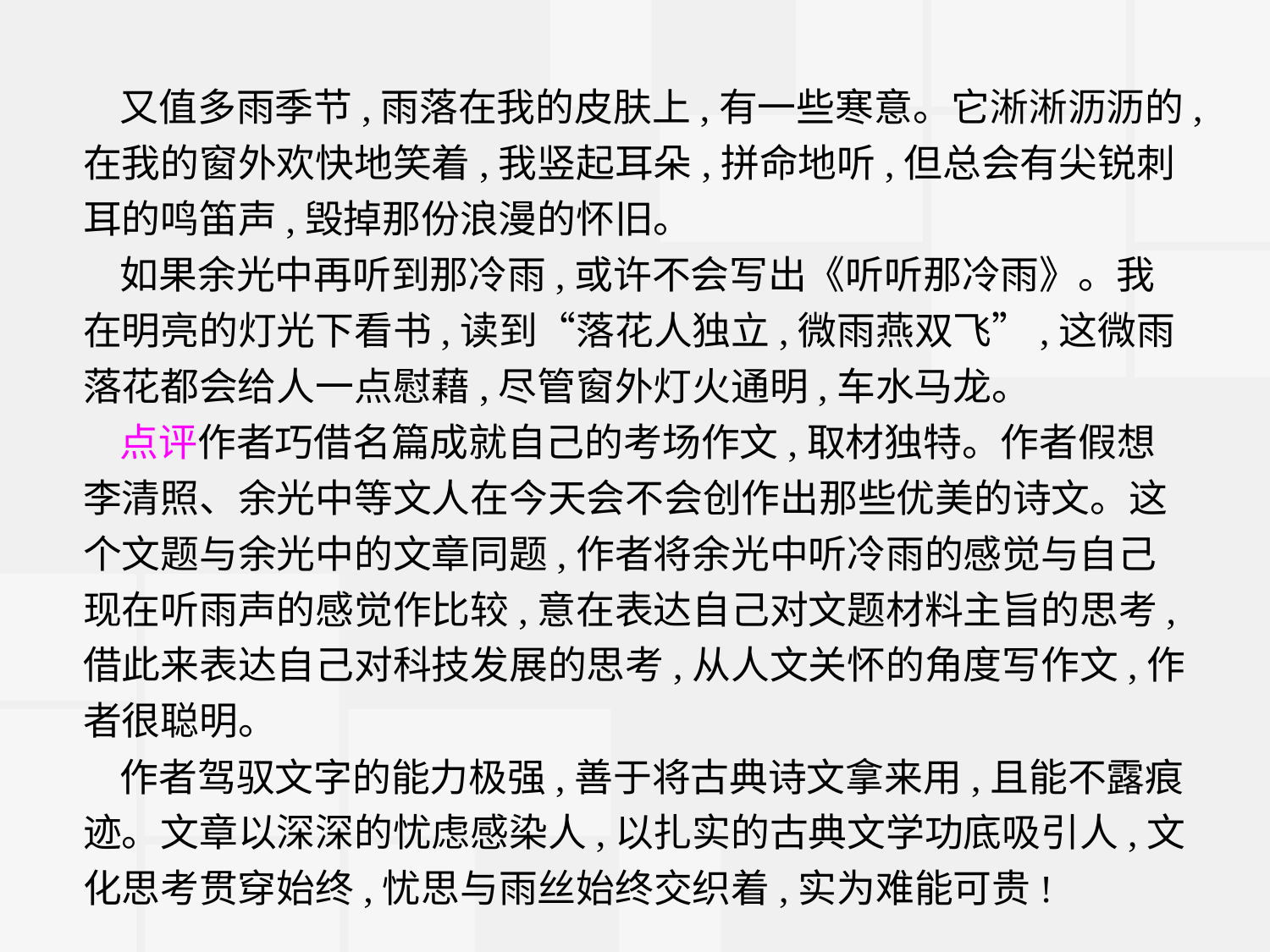

又值多雨季节,雨落在我的皮肤上,有一些寒意。它淅淅沥沥的,在我的窗外欢快地笑着,我竖起耳朵,拼命地听,但总会有尖锐刺耳的鸣笛声,毁掉那份浪漫的怀旧。
如果余光中再听到那冷雨,或许不会写出《听听那冷雨》。我在明亮的灯光下看书,读到“落花人独立,微雨燕双飞”,这微雨落花都会给人一点慰藉,尽管窗外灯火通明,车水马龙。
点评作者巧借名篇成就自己的考场作文,取材独特。作者假想李清照、余光中等文人在今天会不会创作出那些优美的诗文。这个文题与余光中的文章同题,作者将余光中听冷雨的感觉与自己现在听雨声的感觉作比较,意在表达自己对文题材料主旨的思考,借此来表达自己对科技发展的思考,从人文关怀的角度写作文,作者很聪明。
作者驾驭文字的能力极强,善于将古典诗文拿来用,且能不露痕迹。文章以深深的忧虑感染人,以扎实的古典文学功底吸引人,文化思考贯穿始终,忧思与雨丝始终交织着,实为难能可贵!